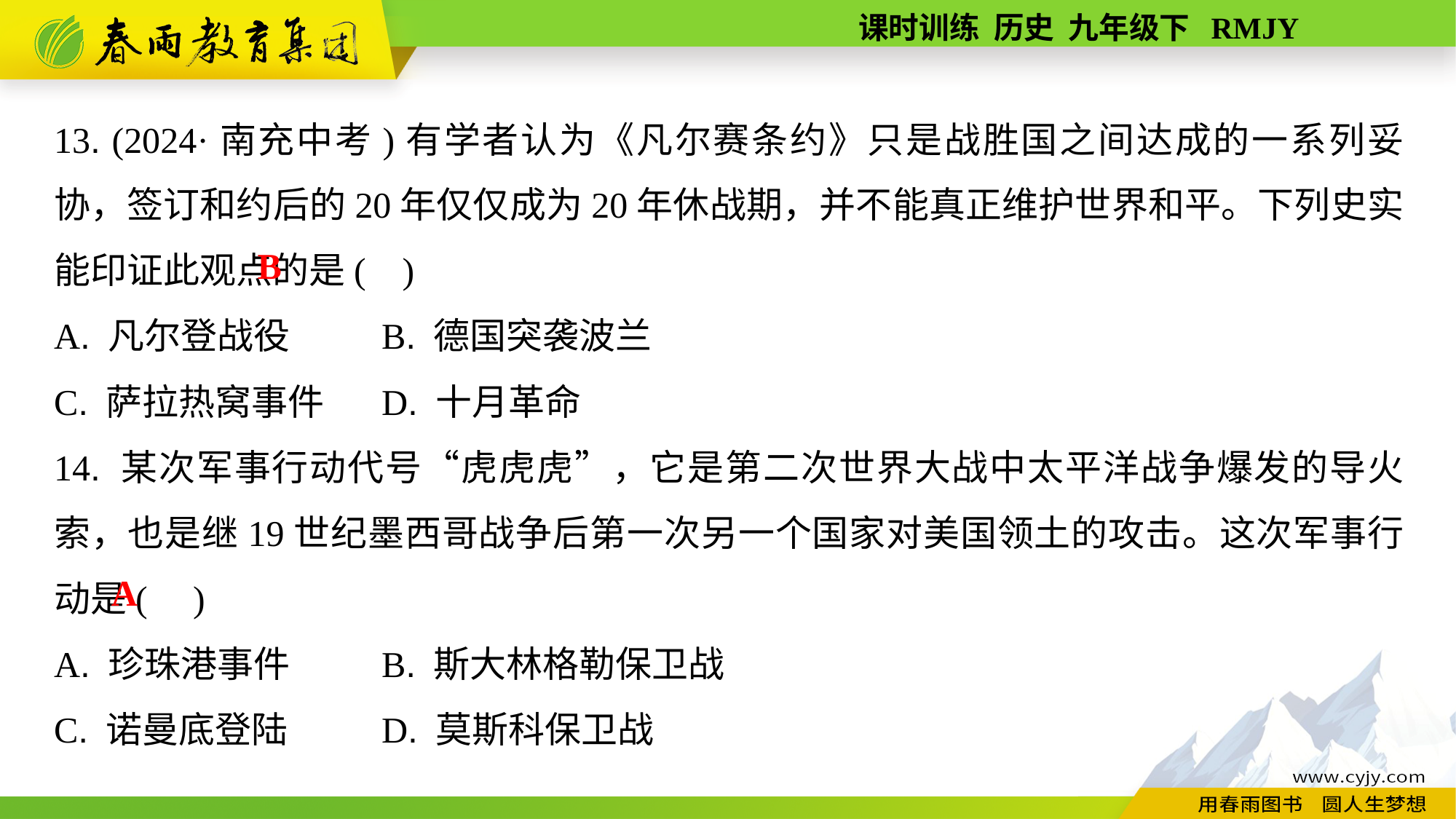

13. (2024·南充中考)有学者认为《凡尔赛条约》只是战胜国之间达成的一系列妥协，签订和约后的20年仅仅成为20年休战期，并不能真正维护世界和平。下列史实能印证此观点的是(    )
A. 凡尔登战役	B. 德国突袭波兰
C. 萨拉热窝事件	D. 十月革命
14. 某次军事行动代号“虎虎虎”，它是第二次世界大战中太平洋战争爆发的导火索，也是继19世纪墨西哥战争后第一次另一个国家对美国领土的攻击。这次军事行动是(     )
A. 珍珠港事件	B. 斯大林格勒保卫战
C. 诺曼底登陆	D. 莫斯科保卫战
B
A